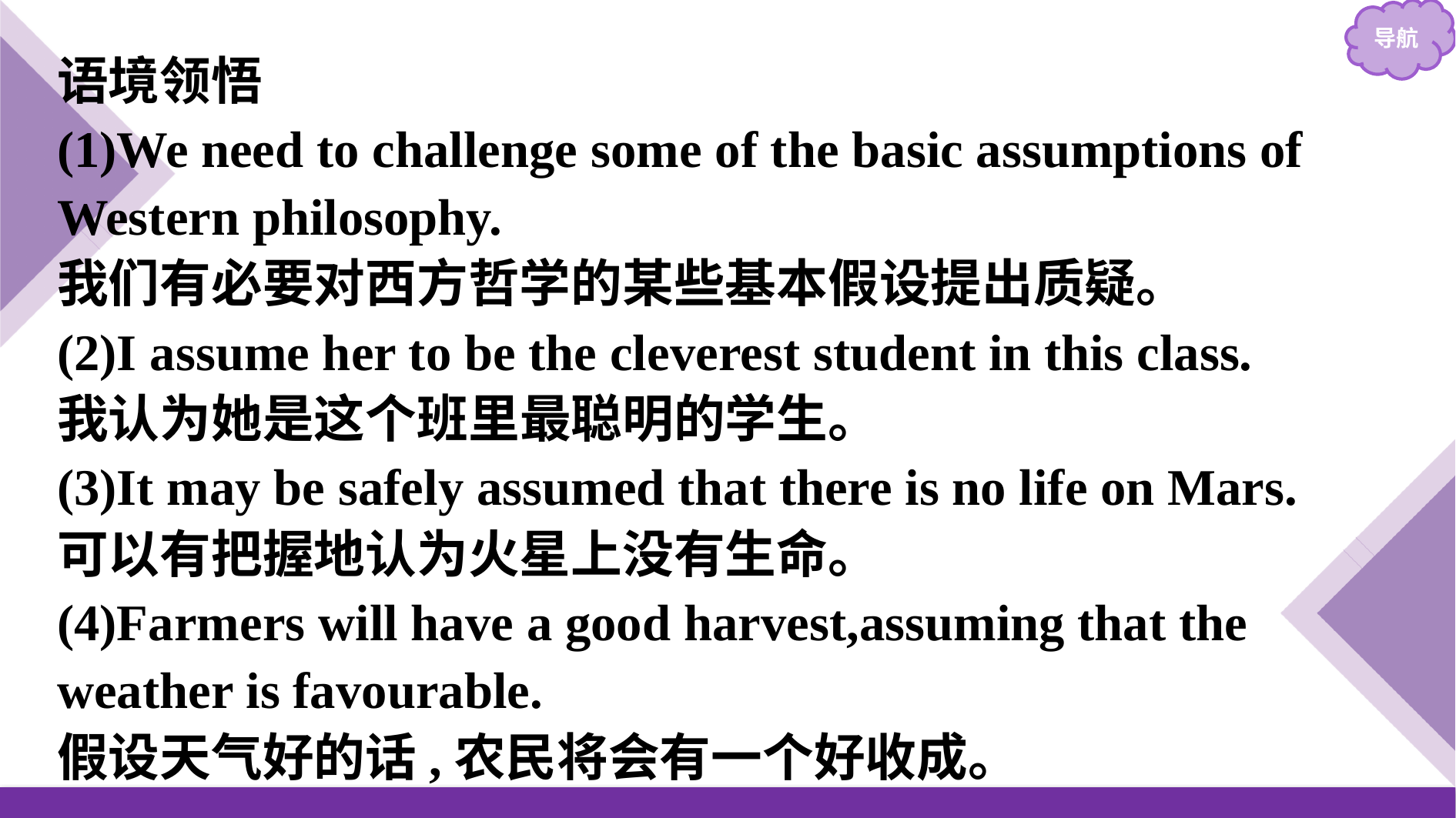

语境领悟
(1)We need to challenge some of the basic assumptions of Western philosophy.
我们有必要对西方哲学的某些基本假设提出质疑。
(2)I assume her to be the cleverest student in this class.
我认为她是这个班里最聪明的学生。
(3)It may be safely assumed that there is no life on Mars.
可以有把握地认为火星上没有生命。
(4)Farmers will have a good harvest,assuming that the weather is favourable.
假设天气好的话,农民将会有一个好收成。